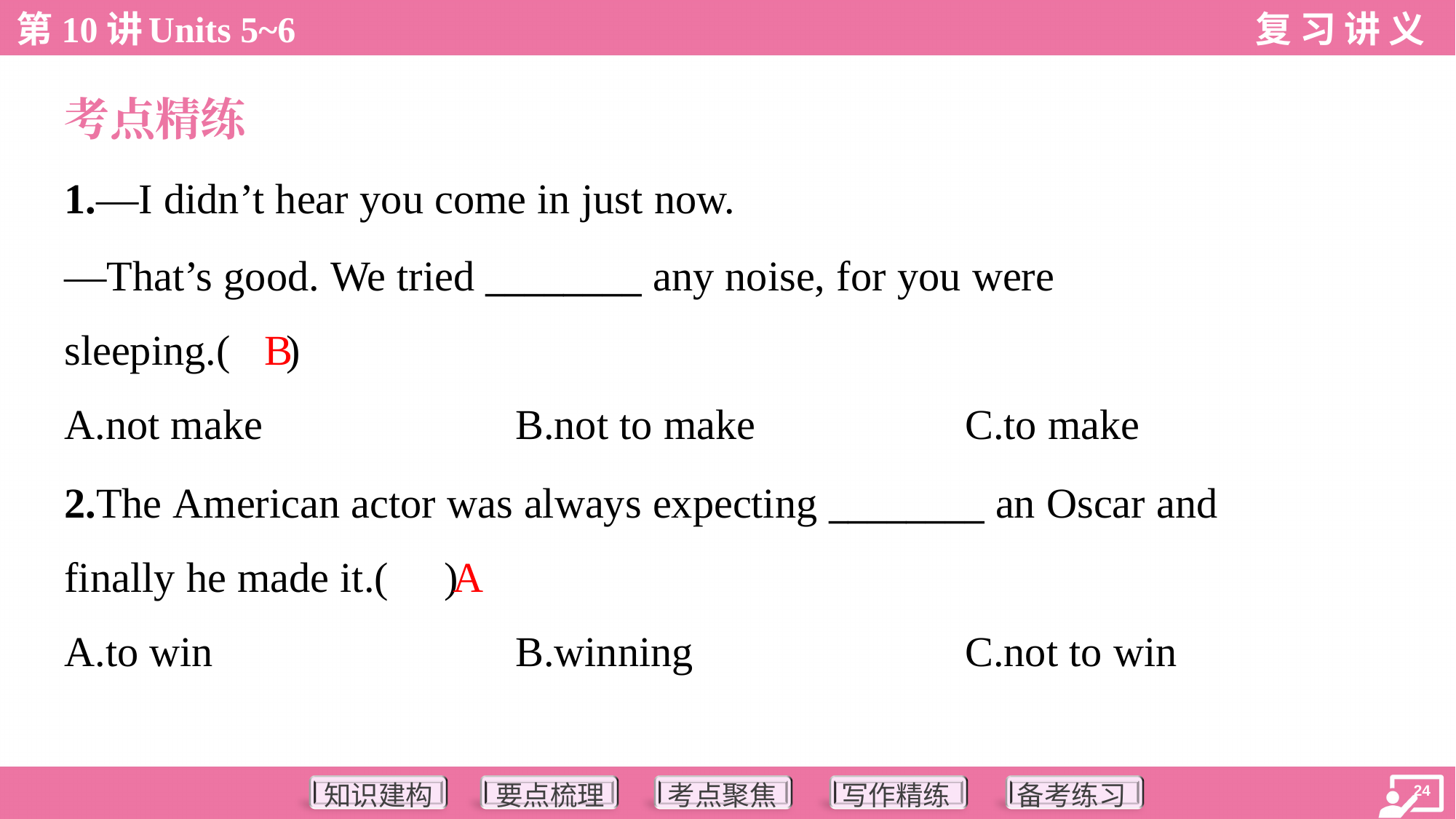

考点精练
1.—I didn’t hear you come in just now.
—That’s good. We tried ________ any noise, for you were
sleeping.(     )
B
A.not make	B.not to make	C.to make
2.The American actor was always expecting ________ an Oscar and
finally he made it.(     )
A
A.to win	B.winning	C.not to win